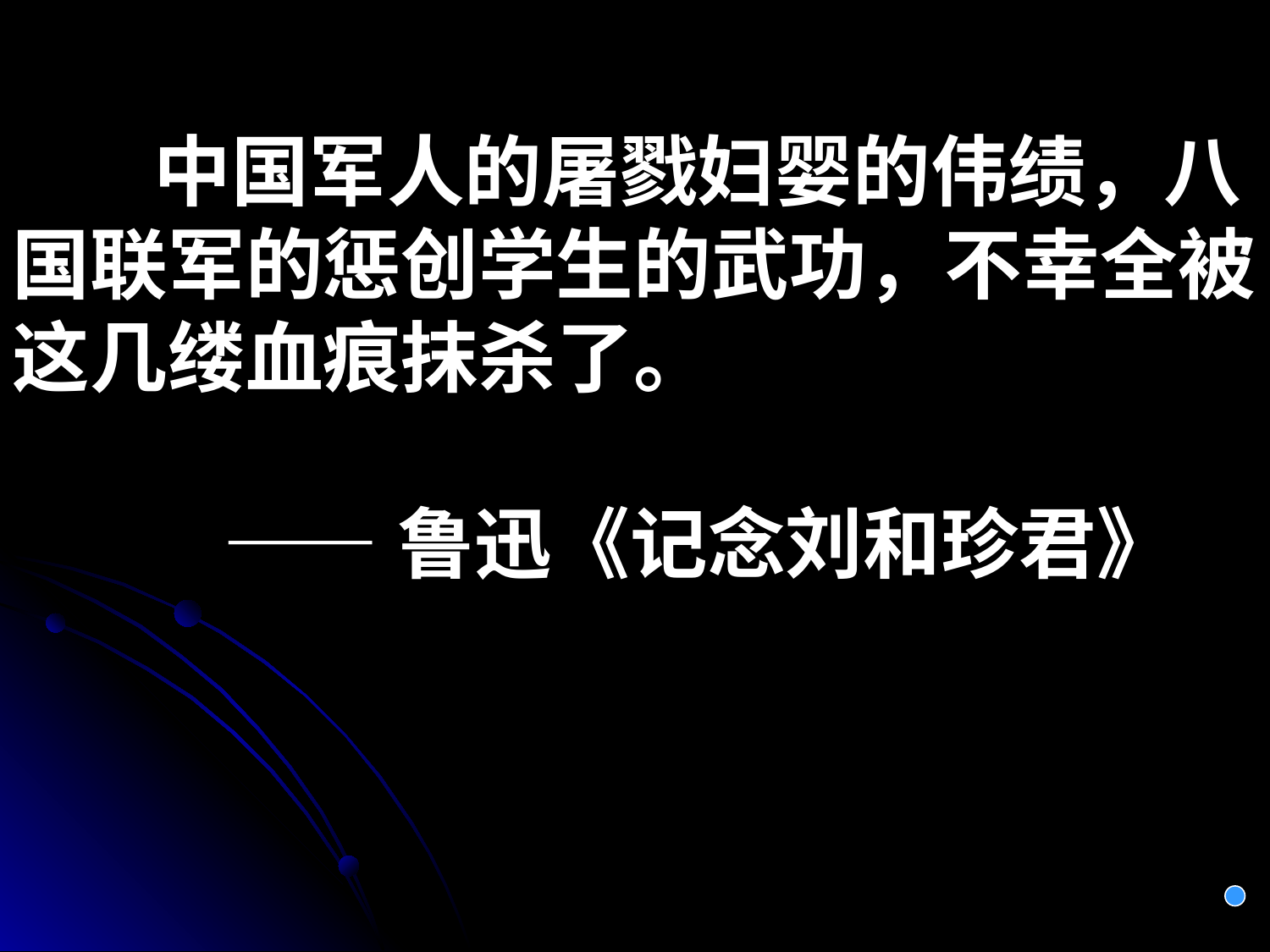

中国军人的屠戮妇婴的伟绩，八国联军的惩创学生的武功，不幸全被这几缕血痕抹杀了。

            ——鲁迅《记念刘和珍君》